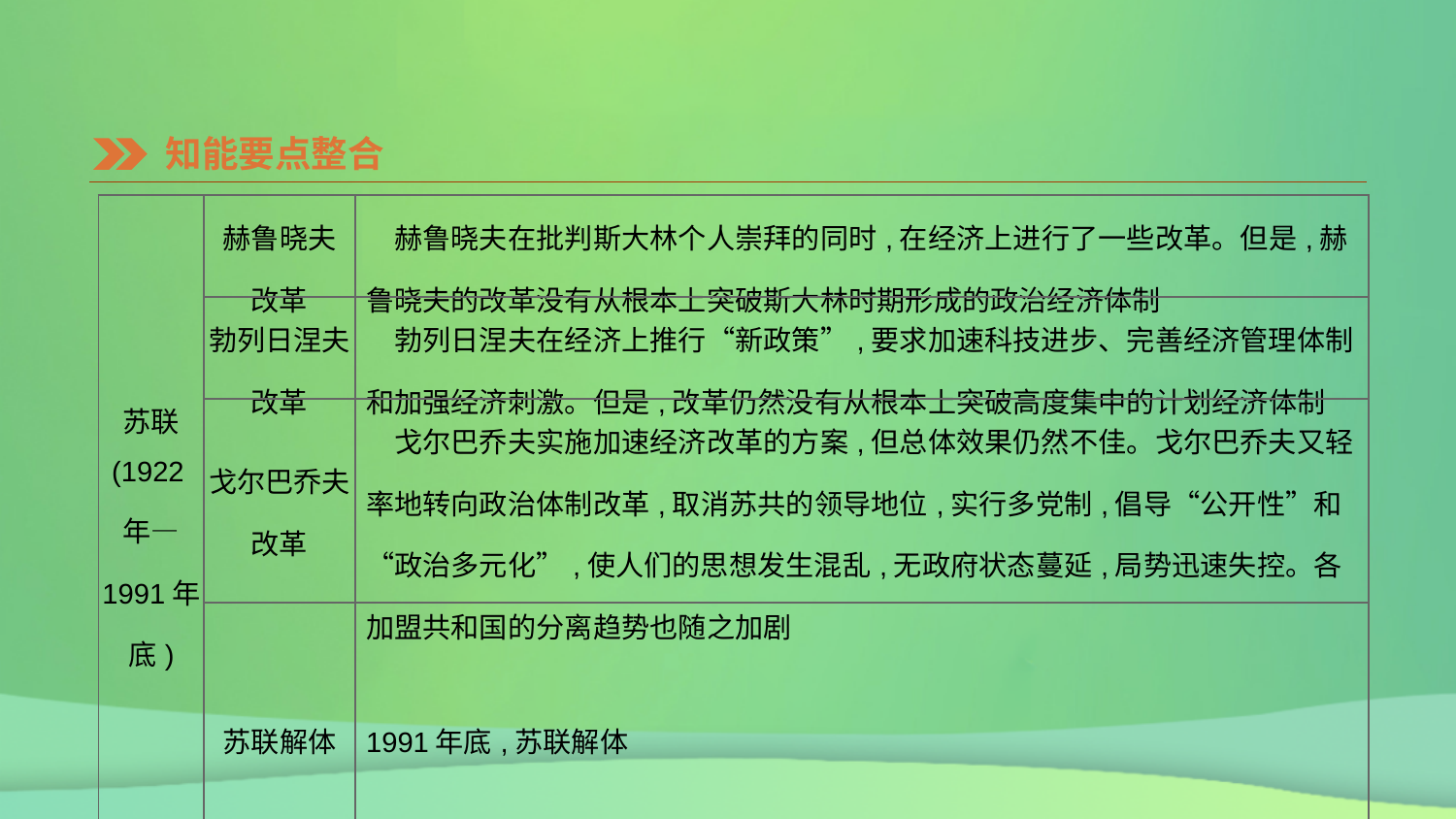

知能要点整合

| 苏联 (1922年— 1991年底) | 赫鲁晓夫 改革 | 赫鲁晓夫在批判斯大林个人崇拜的同时,在经济上进行了一些改革。但是,赫鲁晓夫的改革没有从根本上突破斯大林时期形成的政治经济体制 |
| --- | --- | --- |
|  | 勃列日涅夫 改革 | 勃列日涅夫在经济上推行“新政策”,要求加速科技进步、完善经济管理体制和加强经济刺激。但是,改革仍然没有从根本上突破高度集中的计划经济体制 |
|  | 戈尔巴乔夫 改革 | 戈尔巴乔夫实施加速经济改革的方案,但总体效果仍然不佳。戈尔巴乔夫又轻率地转向政治体制改革,取消苏共的领导地位,实行多党制,倡导“公开性”和“政治多元化”,使人们的思想发生混乱,无政府状态蔓延,局势迅速失控。各加盟共和国的分离趋势也随之加剧 |
|  | 苏联解体 | 1991年底,苏联解体 |